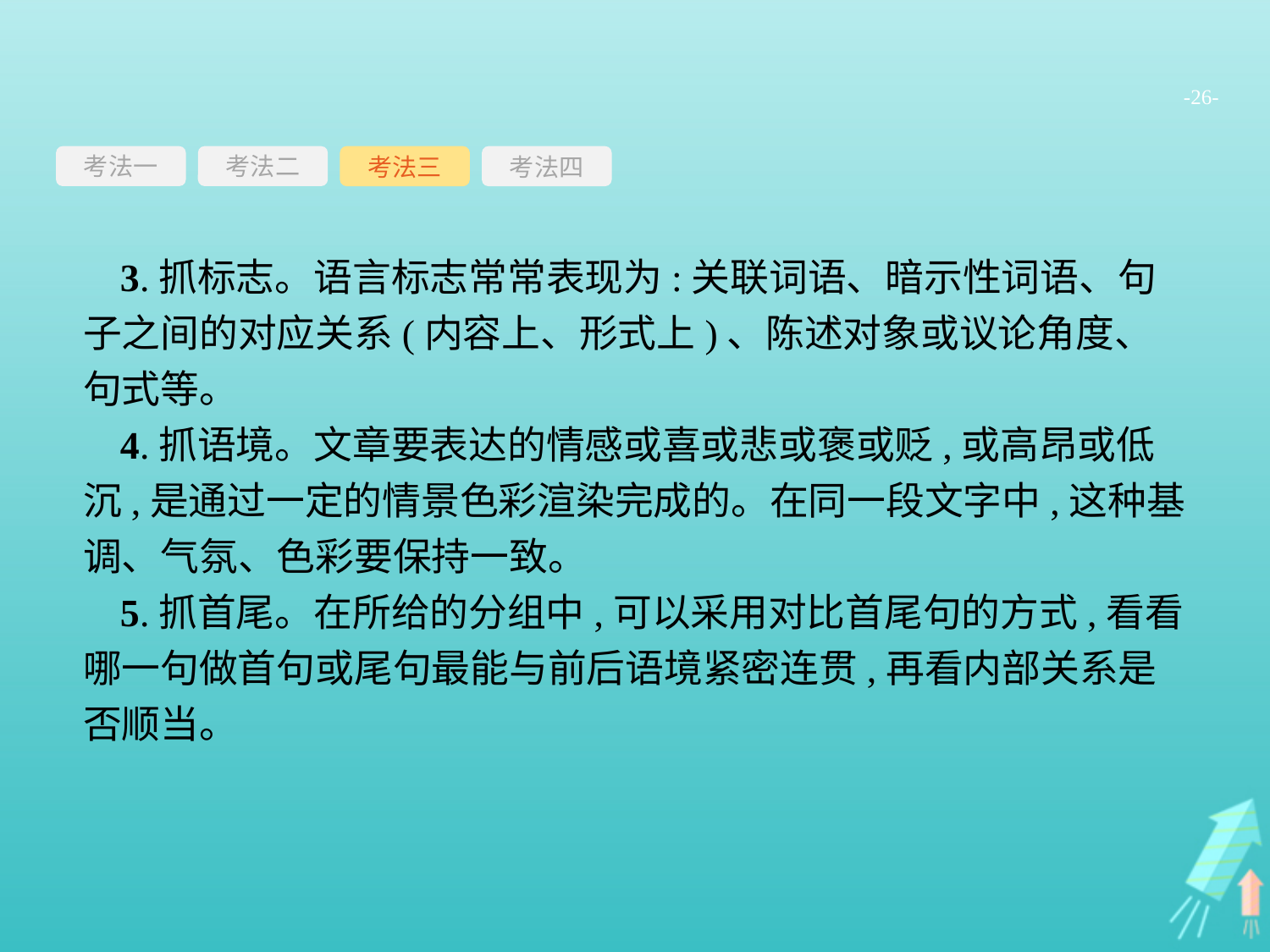

-26-
考法一
考法三
考法四
考法二
3.抓标志。语言标志常常表现为:关联词语、暗示性词语、句子之间的对应关系(内容上、形式上)、陈述对象或议论角度、句式等。
4.抓语境。文章要表达的情感或喜或悲或褒或贬,或高昂或低沉,是通过一定的情景色彩渲染完成的。在同一段文字中,这种基调、气氛、色彩要保持一致。
5.抓首尾。在所给的分组中,可以采用对比首尾句的方式,看看哪一句做首句或尾句最能与前后语境紧密连贯,再看内部关系是否顺当。